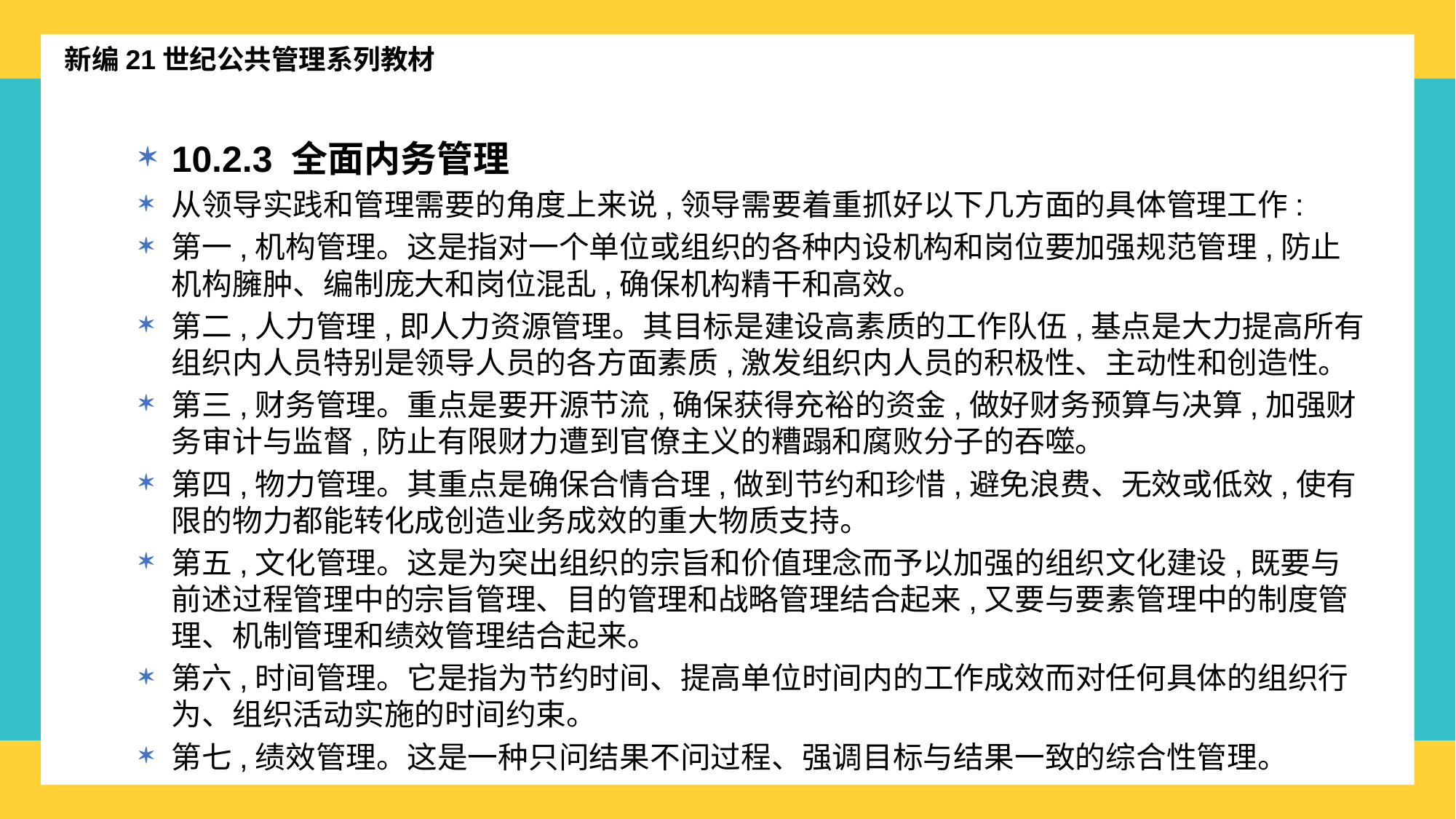

新编21世纪公共管理系列教材
10.2.3 全面内务管理
从领导实践和管理需要的角度上来说,领导需要着重抓好以下几方面的具体管理工作:
第一,机构管理。这是指对一个单位或组织的各种内设机构和岗位要加强规范管理,防止机构臃肿、编制庞大和岗位混乱,确保机构精干和高效。
第二,人力管理,即人力资源管理。其目标是建设高素质的工作队伍,基点是大力提高所有组织内人员特别是领导人员的各方面素质,激发组织内人员的积极性、主动性和创造性。
第三,财务管理。重点是要开源节流,确保获得充裕的资金,做好财务预算与决算,加强财务审计与监督,防止有限财力遭到官僚主义的糟蹋和腐败分子的吞噬。
第四,物力管理。其重点是确保合情合理,做到节约和珍惜,避免浪费、无效或低效,使有限的物力都能转化成创造业务成效的重大物质支持。
第五,文化管理。这是为突出组织的宗旨和价值理念而予以加强的组织文化建设,既要与前述过程管理中的宗旨管理、目的管理和战略管理结合起来,又要与要素管理中的制度管理、机制管理和绩效管理结合起来。
第六,时间管理。它是指为节约时间、提高单位时间内的工作成效而对任何具体的组织行为、组织活动实施的时间约束。
第七,绩效管理。这是一种只问结果不问过程、强调目标与结果一致的综合性管理。